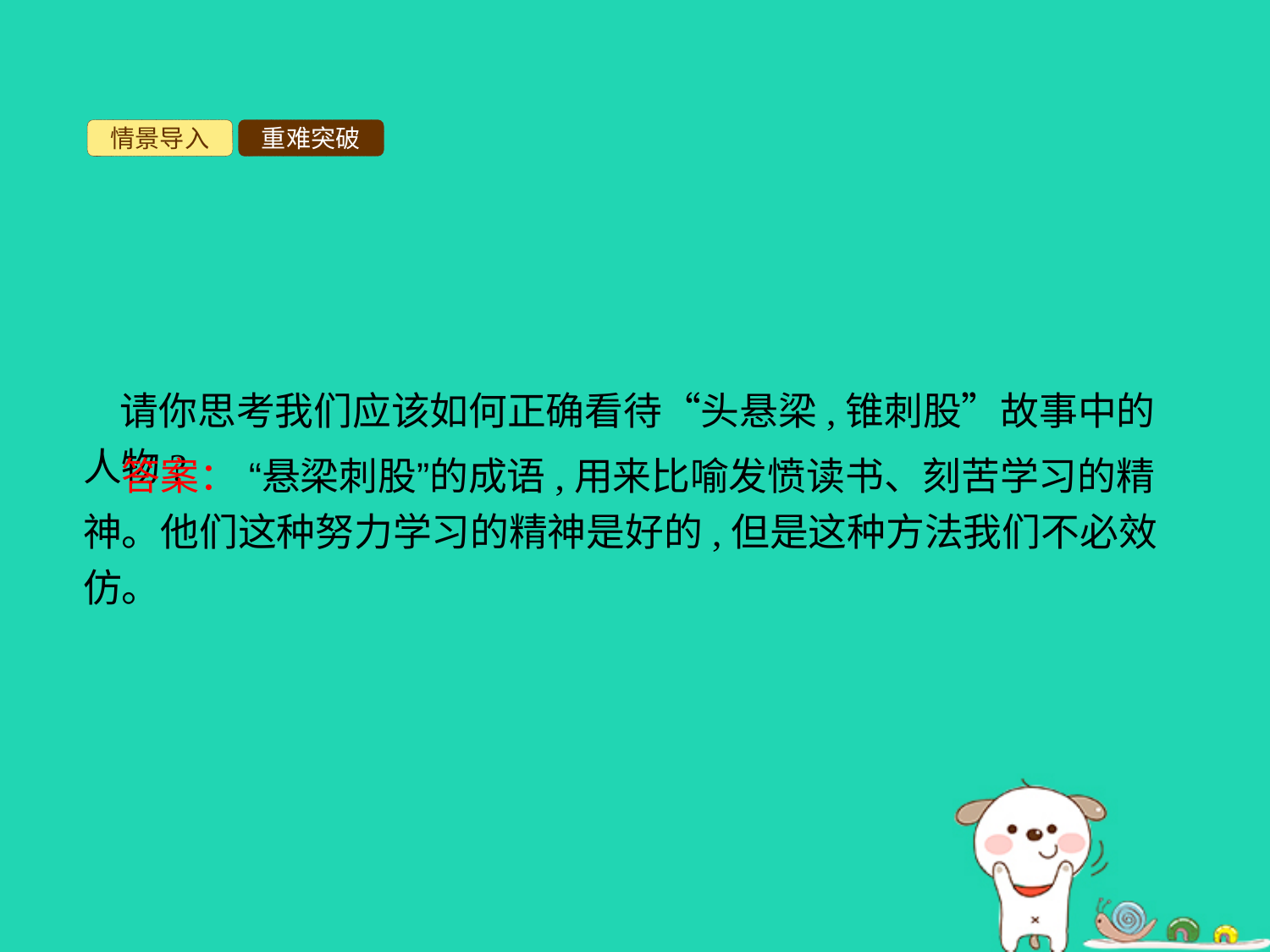

情景导入
重难突破
请你思考我们应该如何正确看待“头悬梁,锥刺股”故事中的人物?
答案： “悬梁刺股”的成语,用来比喻发愤读书、刻苦学习的精神。他们这种努力学习的精神是好的,但是这种方法我们不必效仿。